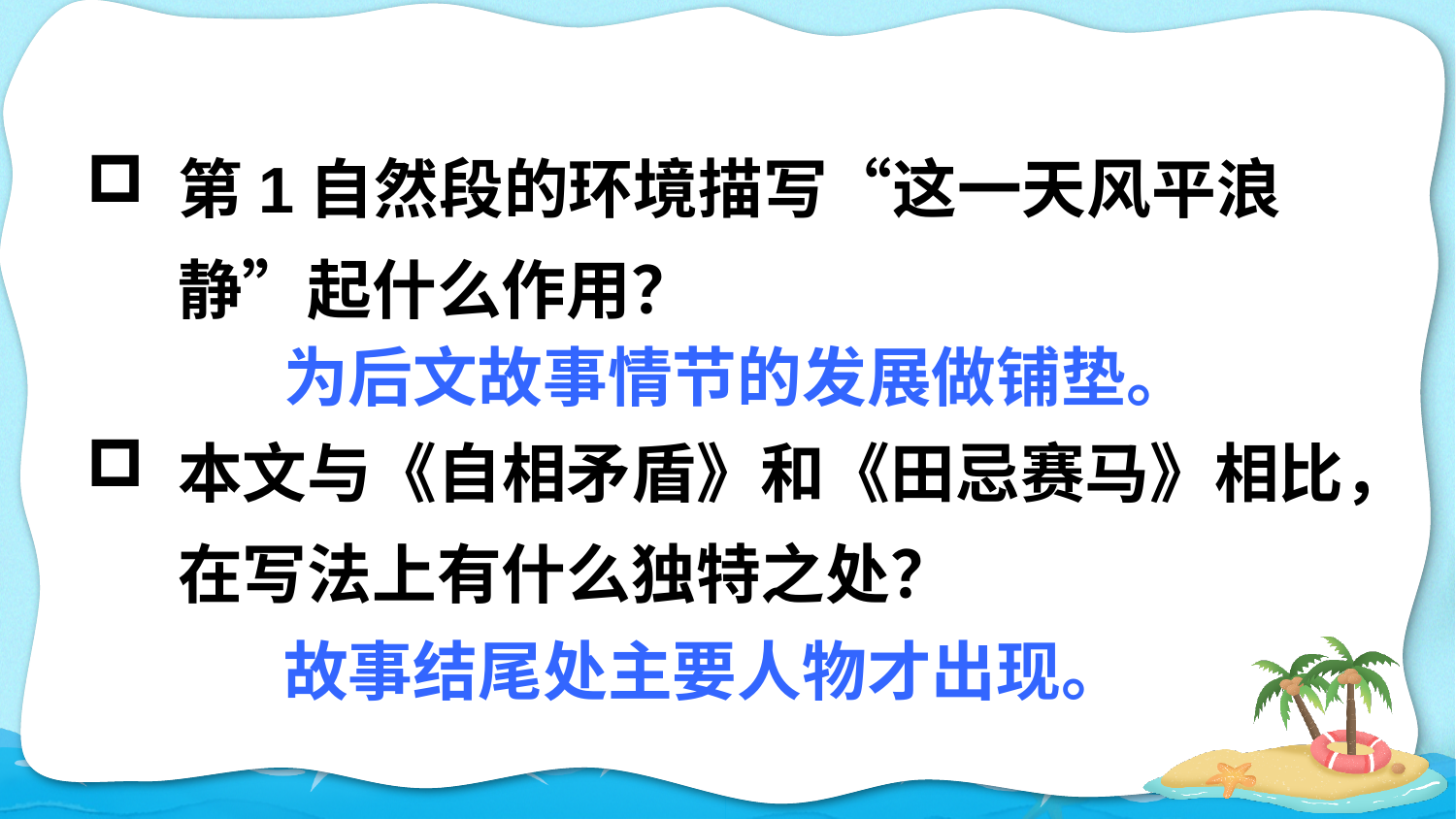

第1自然段的环境描写“这一天风平浪静”起什么作用？
为后文故事情节的发展做铺垫。
本文与《自相矛盾》和《田忌赛马》相比，在写法上有什么独特之处？
故事结尾处主要人物才出现。